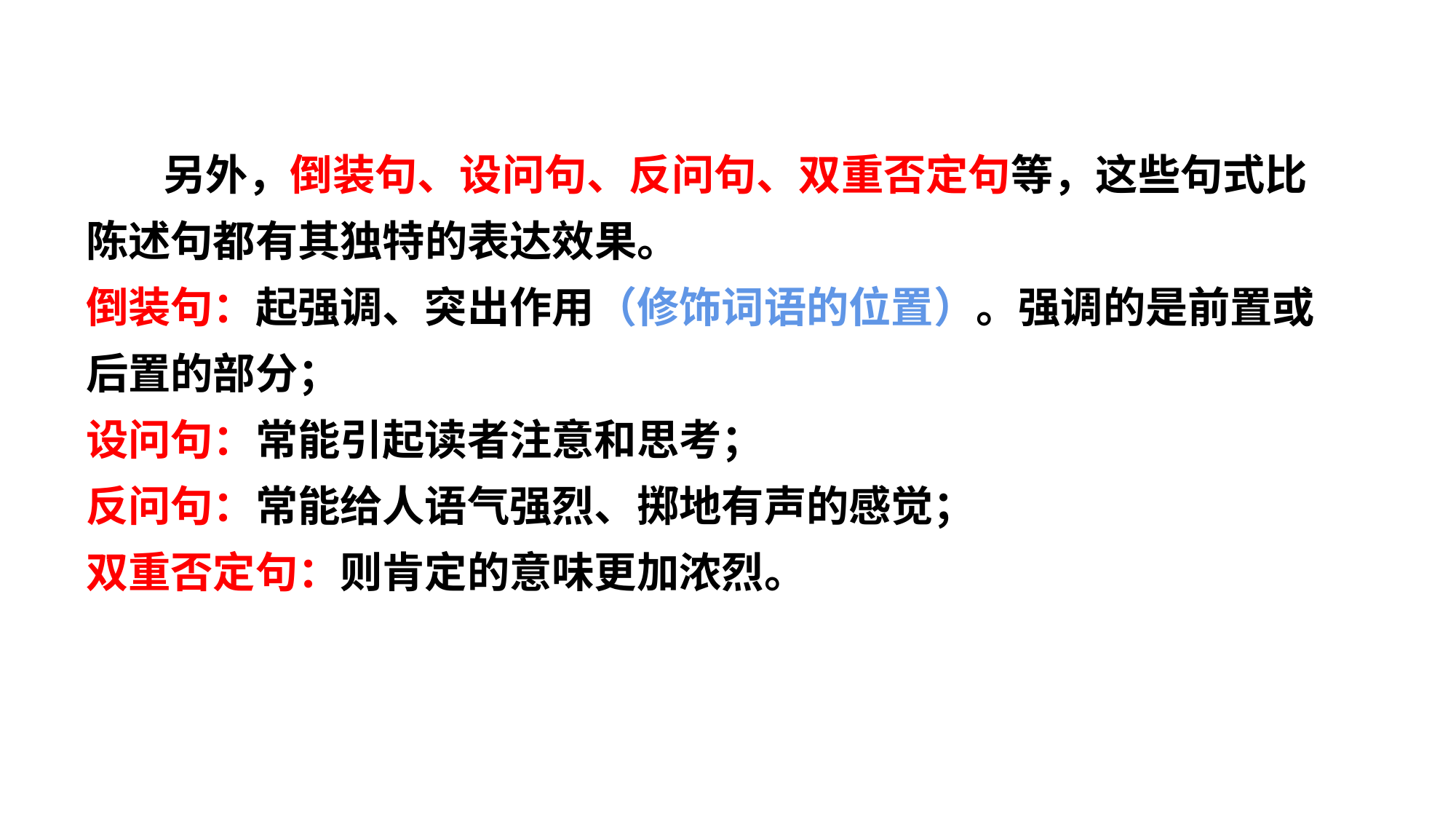

另外，倒装句、设问句、反问句、双重否定句等，这些句式比陈述句都有其独特的表达效果。
倒装句：起强调、突出作用（修饰词语的位置）。强调的是前置或后置的部分；
设问句：常能引起读者注意和思考；
反问句：常能给人语气强烈、掷地有声的感觉；
双重否定句：则肯定的意味更加浓烈。